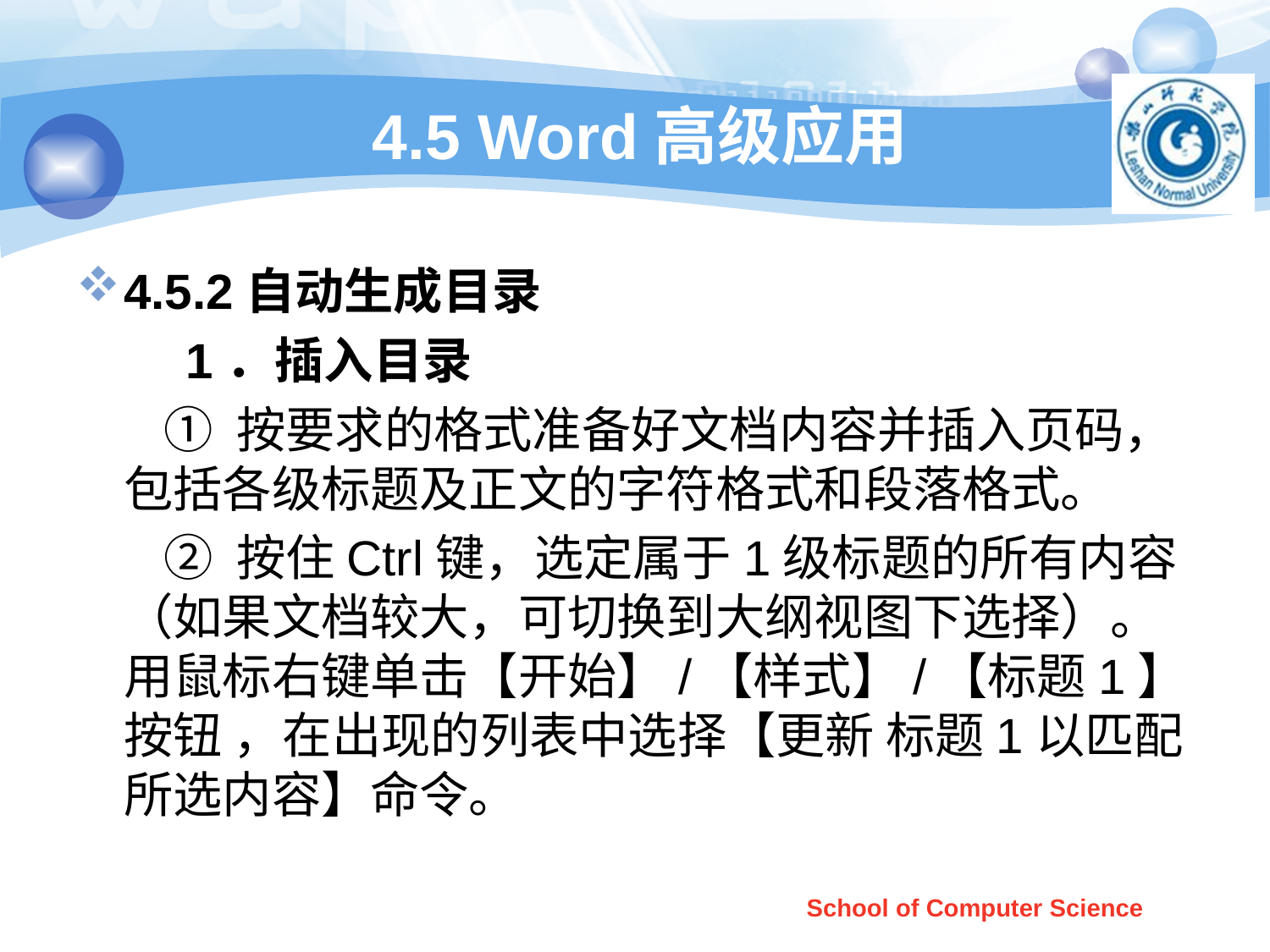

# 4.5 Word高级应用
4.5.2自动生成目录
        1．插入目录
        ① 按要求的格式准备好文档内容并插入页码，包括各级标题及正文的字符格式和段落格式。
        ② 按住Ctrl键，选定属于1级标题的所有内容（如果文档较大，可切换到大纲视图下选择）。用鼠标右键单击【开始】/【样式】/【标题1】按钮 ，在出现的列表中选择【更新 标题1以匹配所选内容】命令。

School of Computer Science